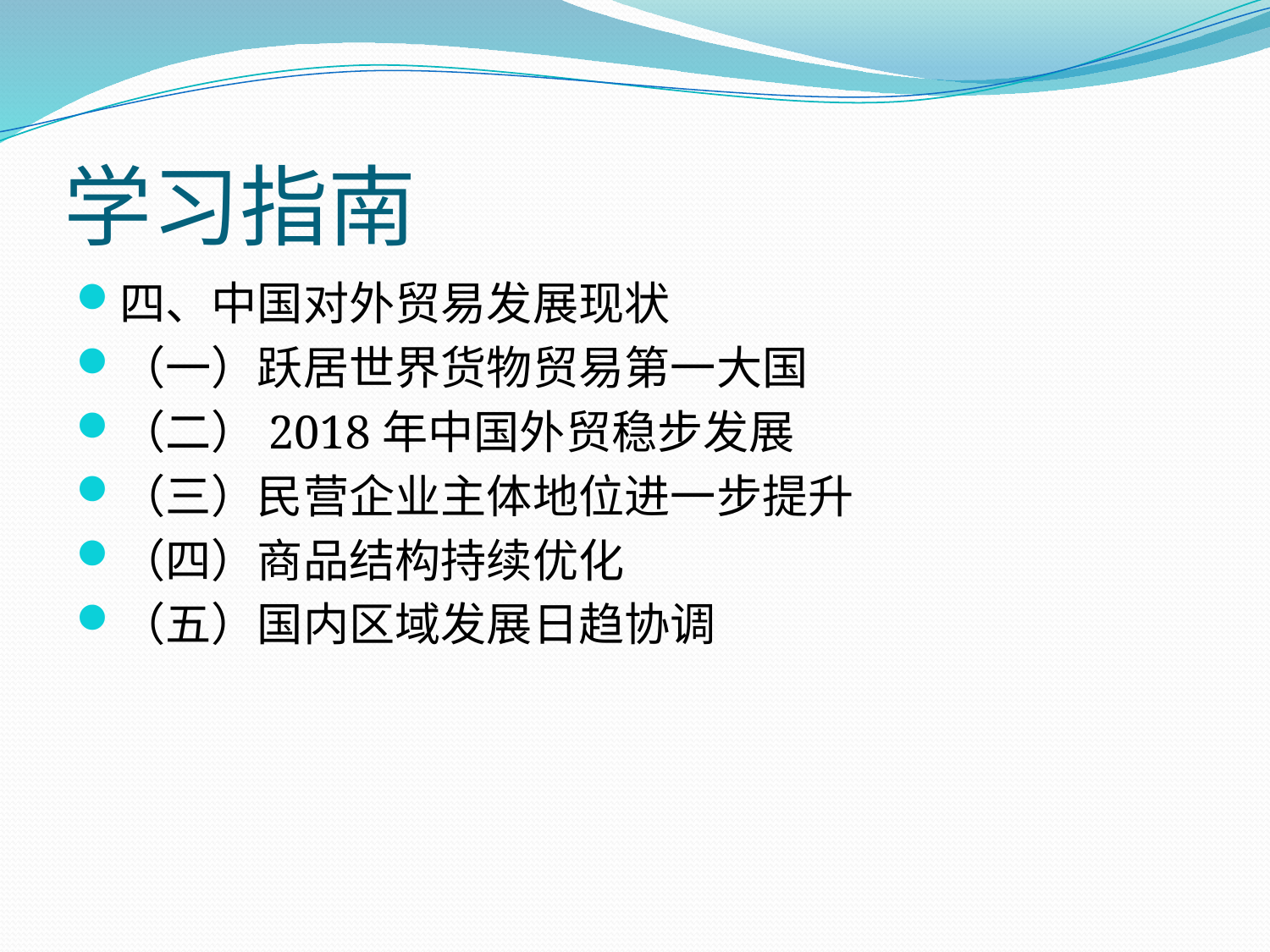

# 学习指南
四、中国对外贸易发展现状
（一）跃居世界货物贸易第一大国
（二）2018年中国外贸稳步发展
（三）民营企业主体地位进一步提升
（四）商品结构持续优化
（五）国内区域发展日趋协调